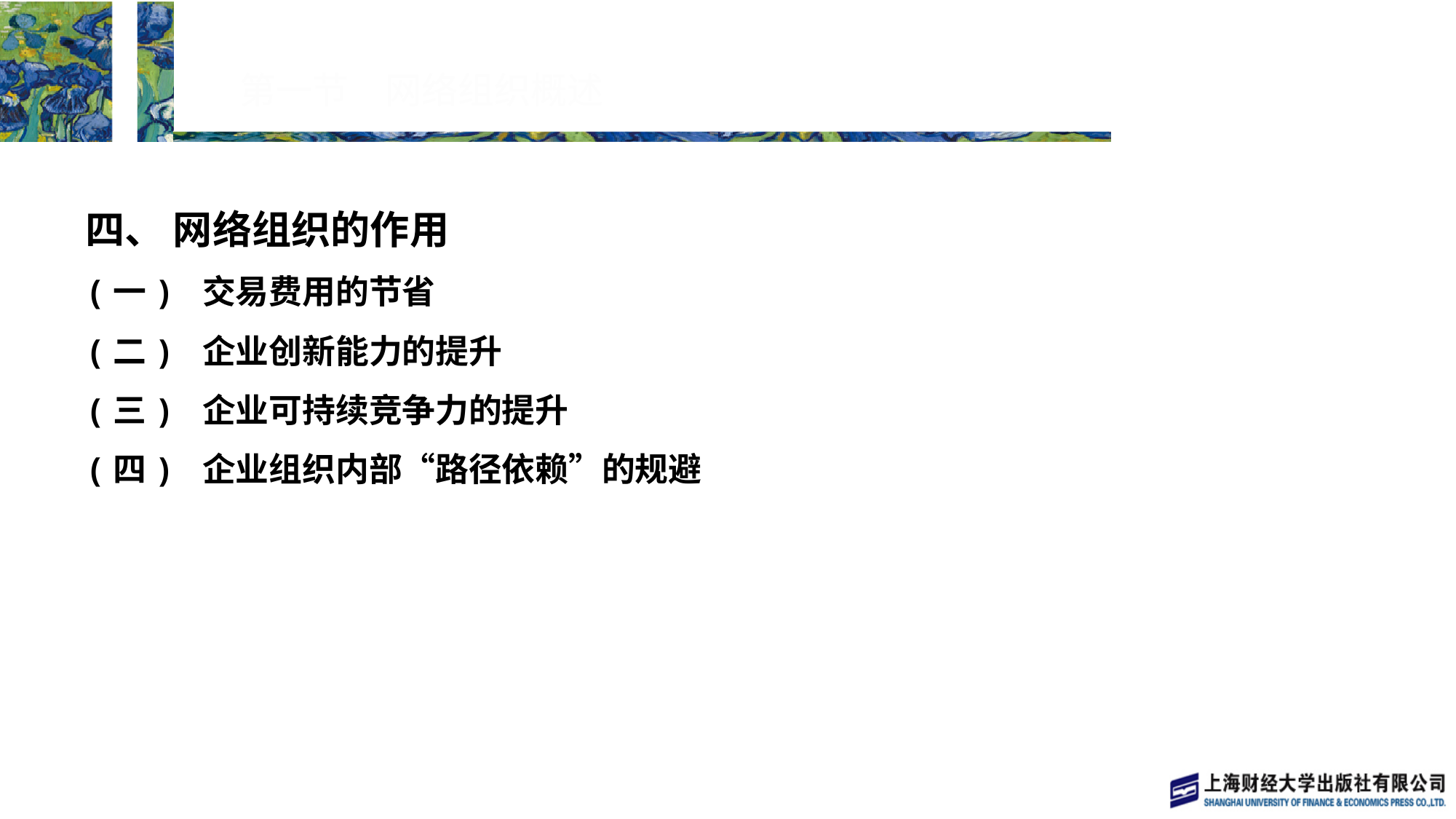

# 第一节　网络组织概述
四、 网络组织的作用
(一) 交易费用的节省
(二) 企业创新能力的提升
(三) 企业可持续竞争力的提升
(四) 企业组织内部“路径依赖”的规避